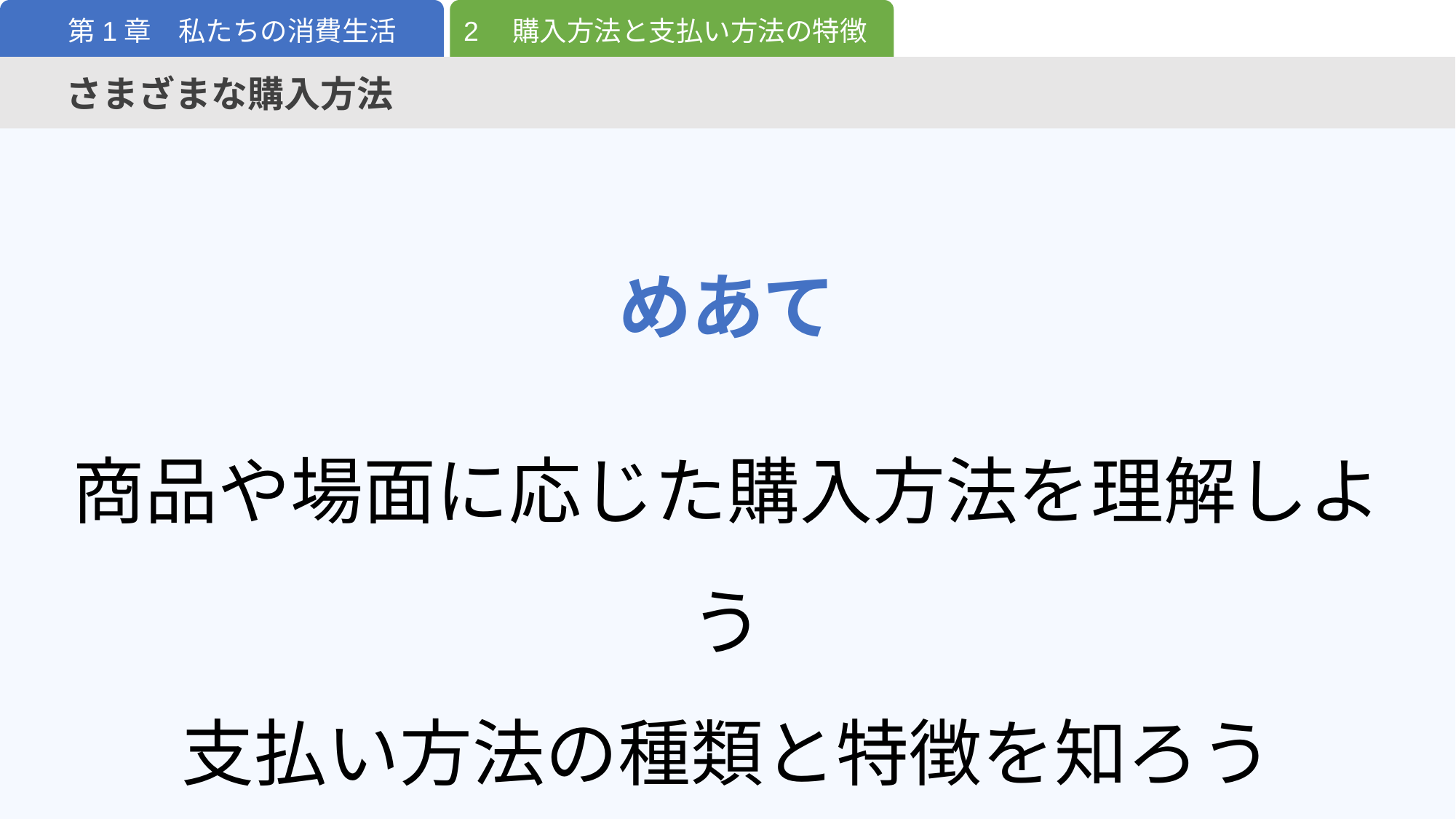

2　購入方法と支払い方法の特徴
第1章　私たちの消費生活
さまざまな購入方法
めあて
商品や場面に応じた購入方法を理解しよう
支払い方法の種類と特徴を知ろう